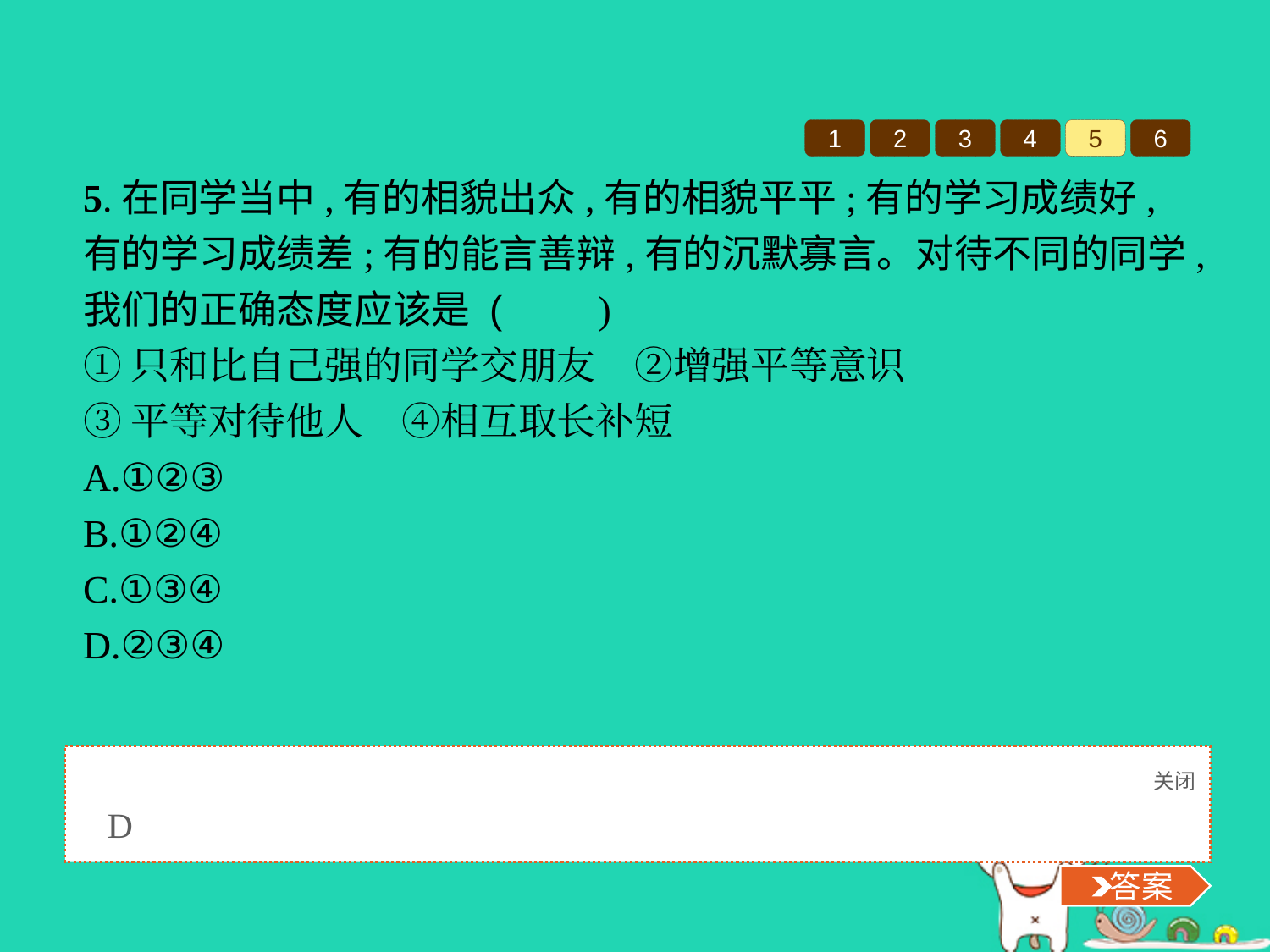

1
2
3
4
5
6
5.在同学当中,有的相貌出众,有的相貌平平;有的学习成绩好,有的学习成绩差;有的能言善辩,有的沉默寡言。对待不同的同学,我们的正确态度应该是 (　　)
①只和比自己强的同学交朋友　②增强平等意识
③平等对待他人　④相互取长补短
A.①②③
B.①②④
C.①③④
D.②③④

关闭
  答案

D
  答案